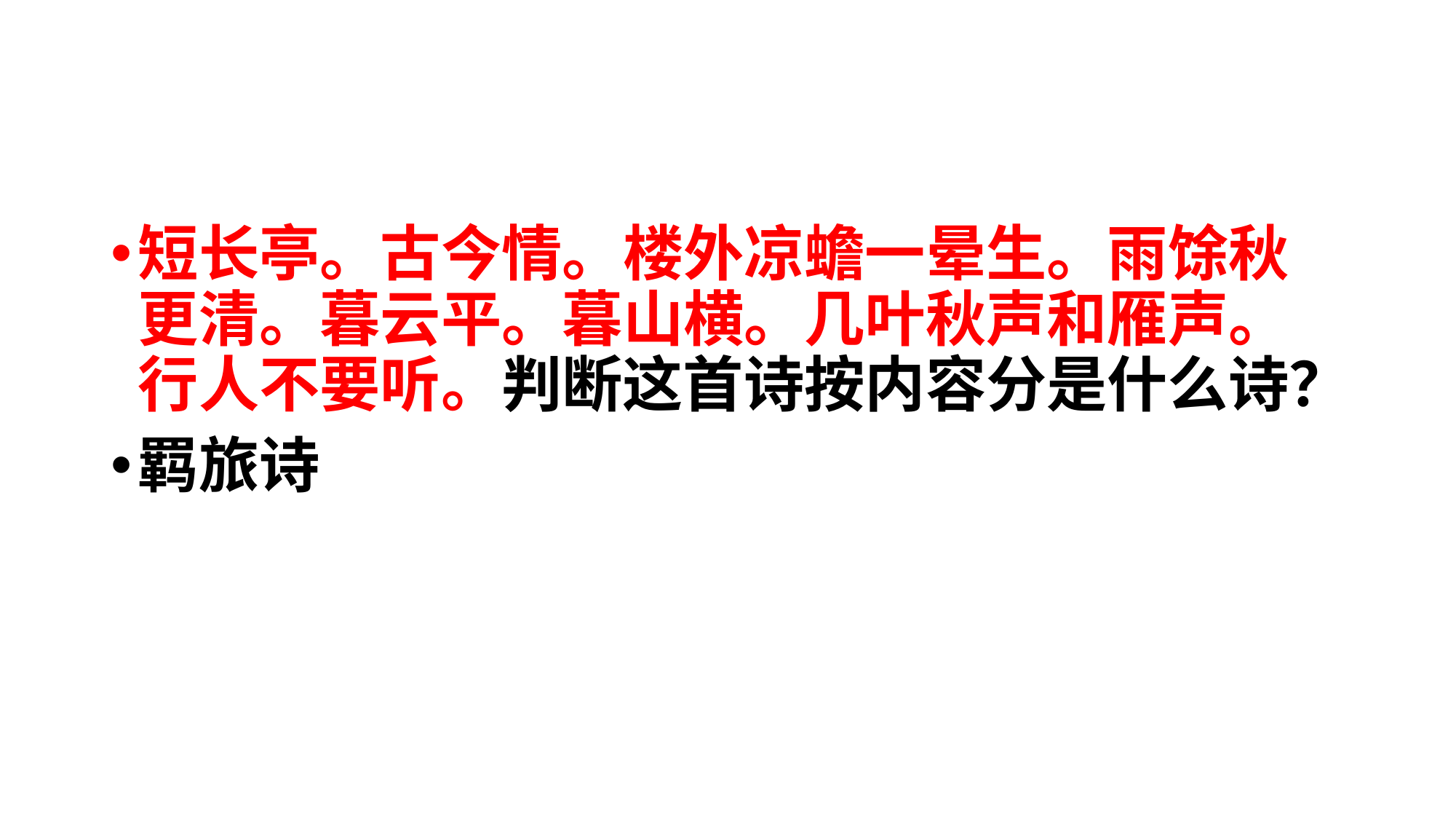

#
短长亭。古今情。楼外凉蟾一晕生。雨馀秋更清。暮云平。暮山横。几叶秋声和雁声。行人不要听。判断这首诗按内容分是什么诗？
羁旅诗